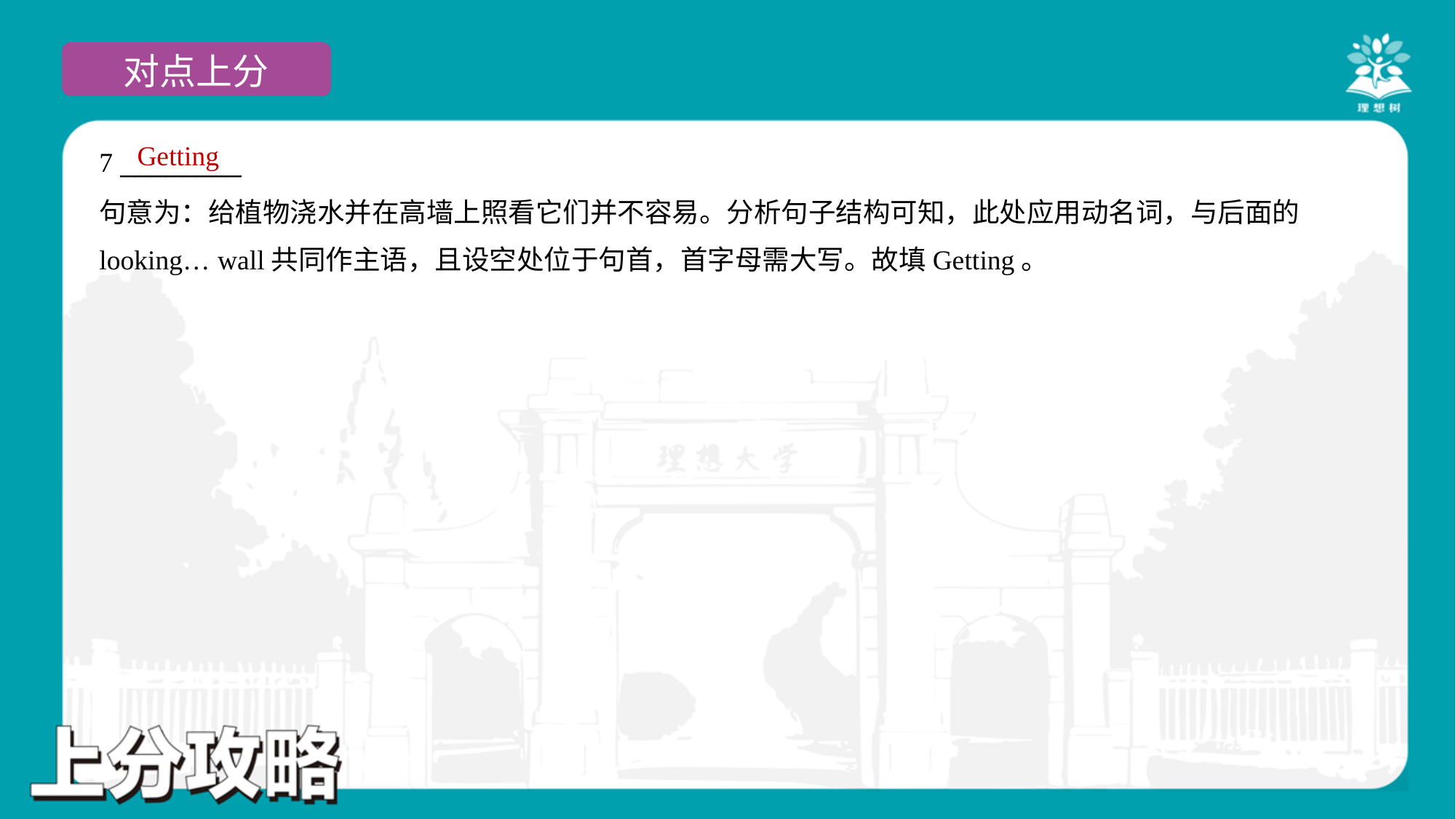

Getting
7 ________
句意为：给植物浇水并在高墙上照看它们并不容易。分析句子结构可知，此处应用动名词，与后面的
looking… wall共同作主语，且设空处位于句首，首字母需大写。故填Getting。